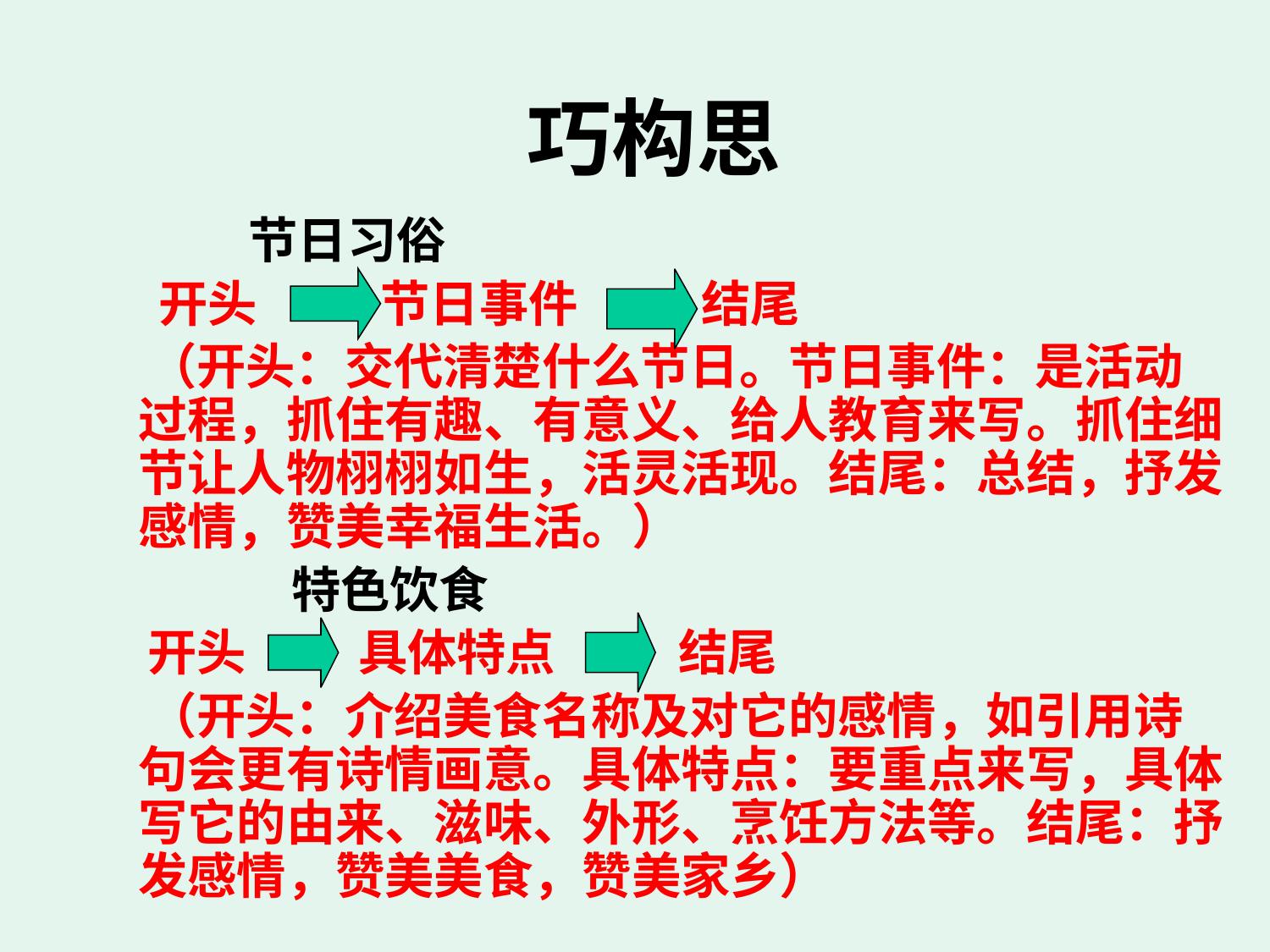

# 巧构思
             节日习俗
     开头           节日事件           结尾
    （开头：交代清楚什么节日。节日事件：是活动过程，抓住有趣、有意义、给人教育来写。抓住细节让人物栩栩如生，活灵活现。结尾：总结，抒发感情，赞美幸福生活。）
                   特色饮食
    开头          具体特点           结尾
    （开头：介绍美食名称及对它的感情，如引用诗句会更有诗情画意。具体特点：要重点来写，具体写它的由来、滋味、外形、烹饪方法等。结尾：抒发感情，赞美美食，赞美家乡）